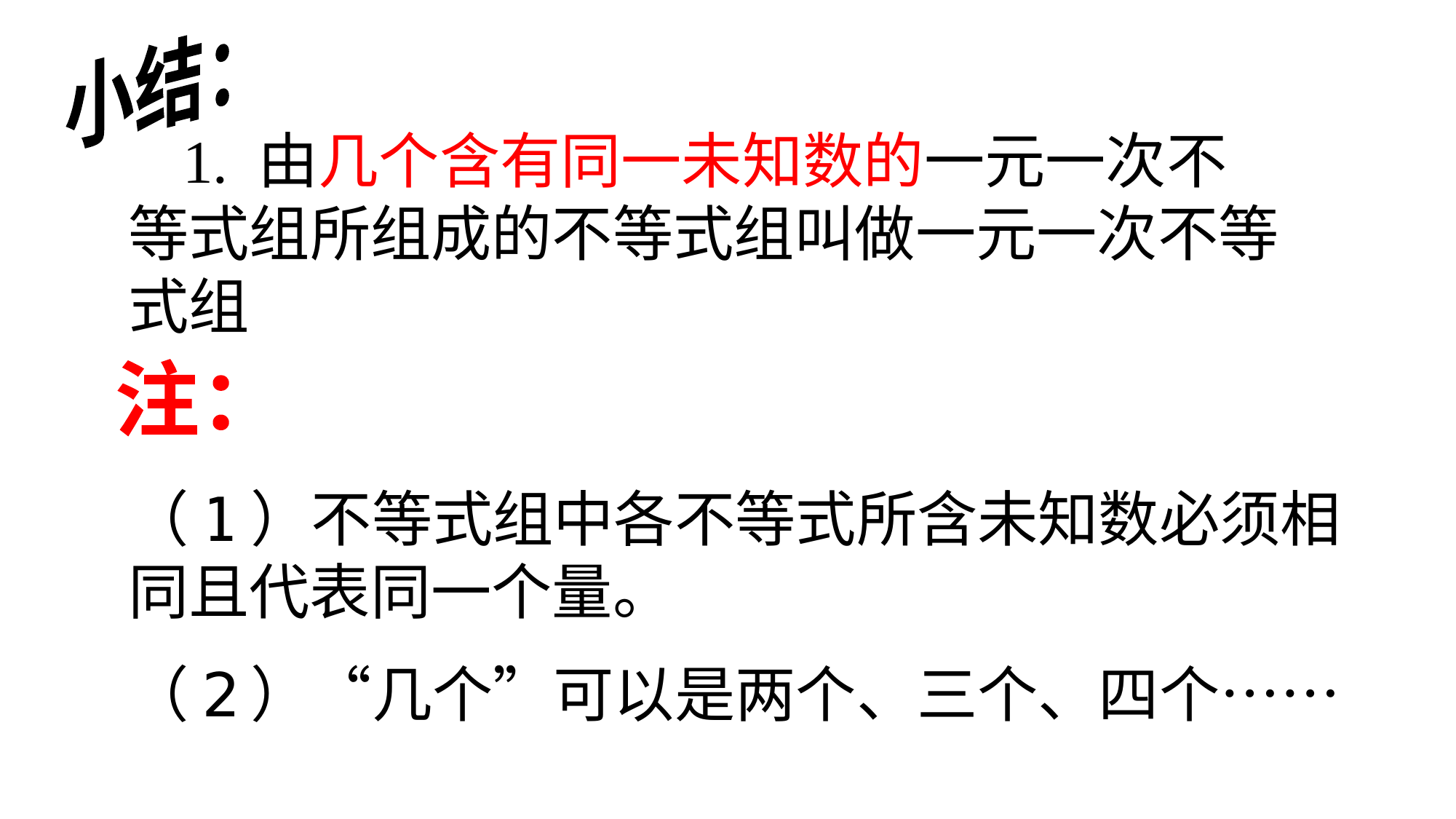

小结：
      1. 由几个含有同一未知数的一元一次不等式组所组成的不等式组叫做一元一次不等式组
注：
（1）不等式组中各不等式所含未知数必须相同且代表同一个量。
（2）“几个”可以是两个、三个、四个……